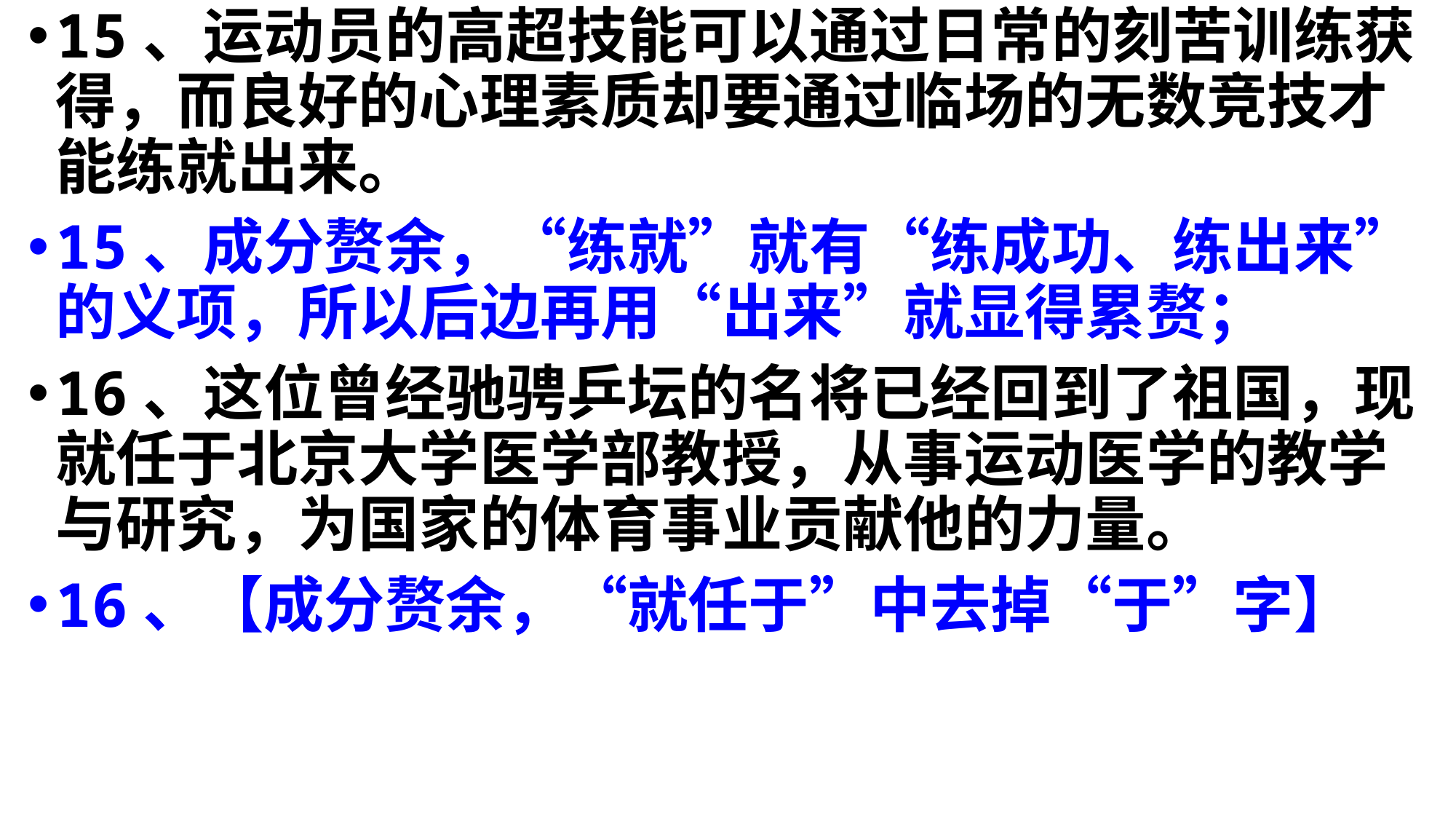

15、运动员的高超技能可以通过日常的刻苦训练获得，而良好的心理素质却要通过临场的无数竞技才能练就出来。
15、成分赘余，“练就”就有“练成功、练出来”的义项，所以后边再用“出来”就显得累赘；
16、这位曾经驰骋乒坛的名将已经回到了祖国，现就任于北京大学医学部教授，从事运动医学的教学与研究，为国家的体育事业贡献他的力量。
16、【成分赘余，“就任于”中去掉“于”字】